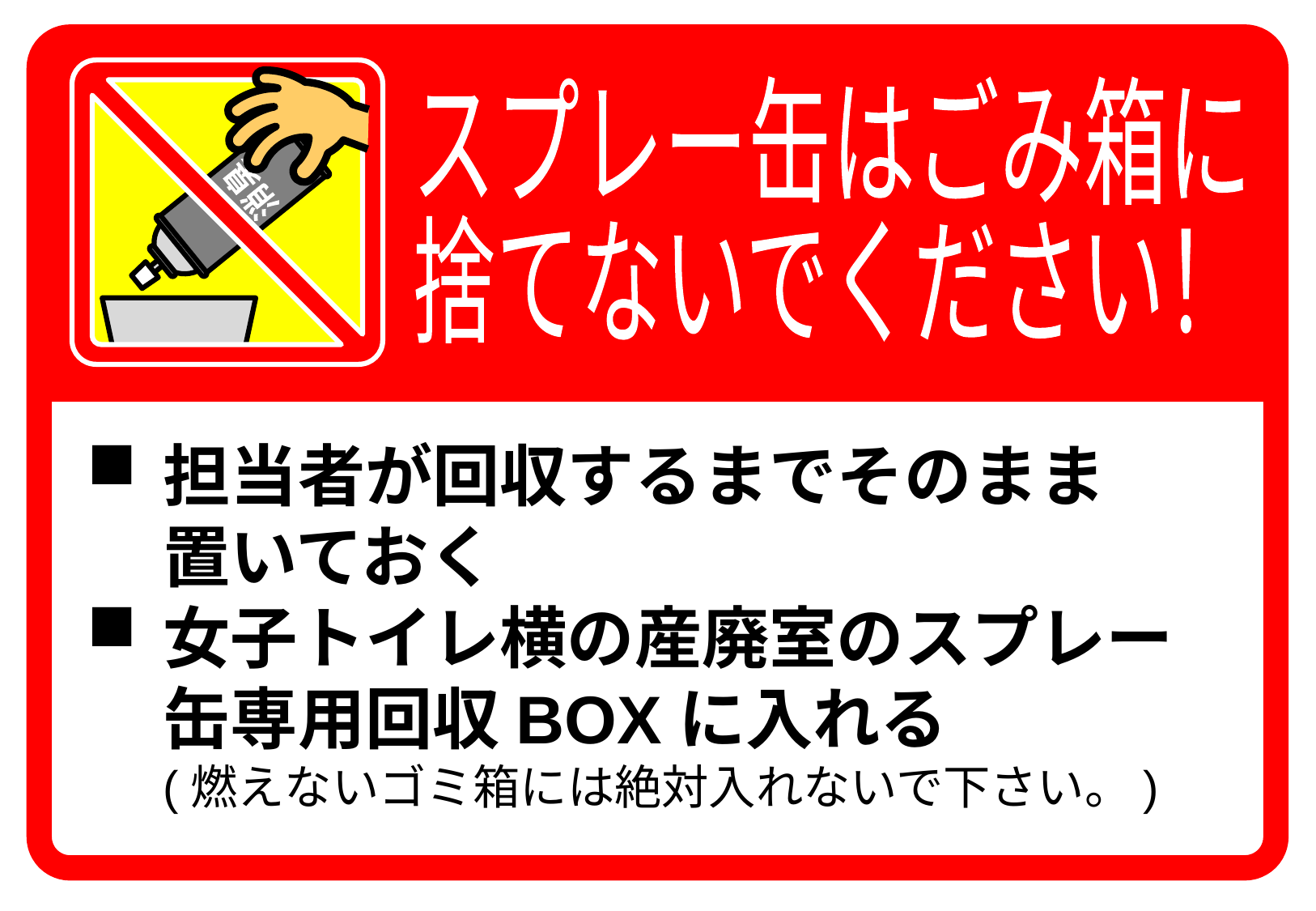

消臭

スプレー缶はごみ箱に
捨てないでください！
担当者が回収するまでそのまま
置いておく
女子トイレ横の産廃室のスプレー缶専用回収BOXに入れる
(燃えないゴミ箱には絶対入れないで下さい。)